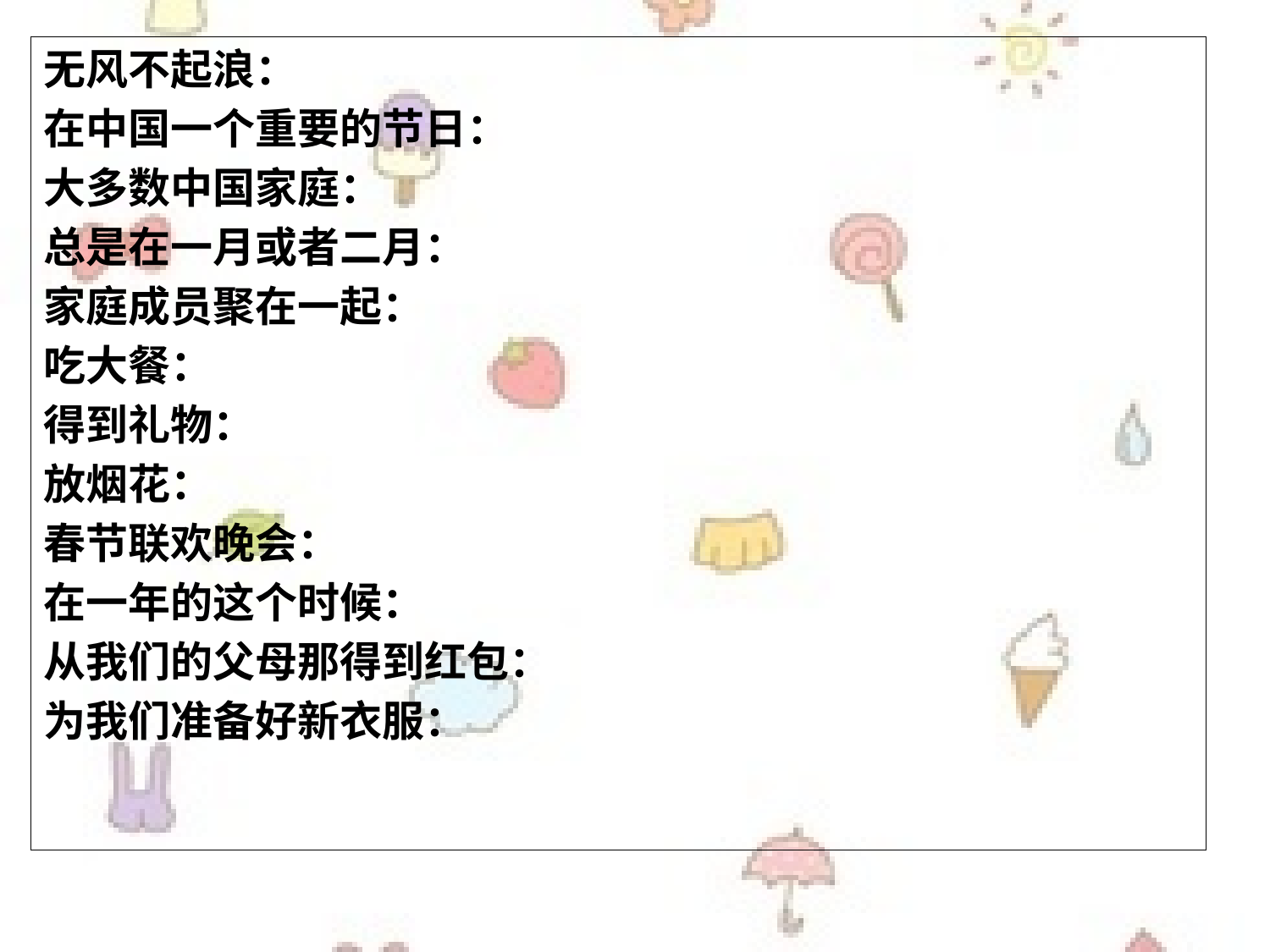

无风不起浪：
在中国一个重要的节日：
大多数中国家庭：
总是在一月或者二月：
家庭成员聚在一起：
吃大餐：
得到礼物：
放烟花：
春节联欢晚会：
在一年的这个时候：
从我们的父母那得到红包：
为我们准备好新衣服：